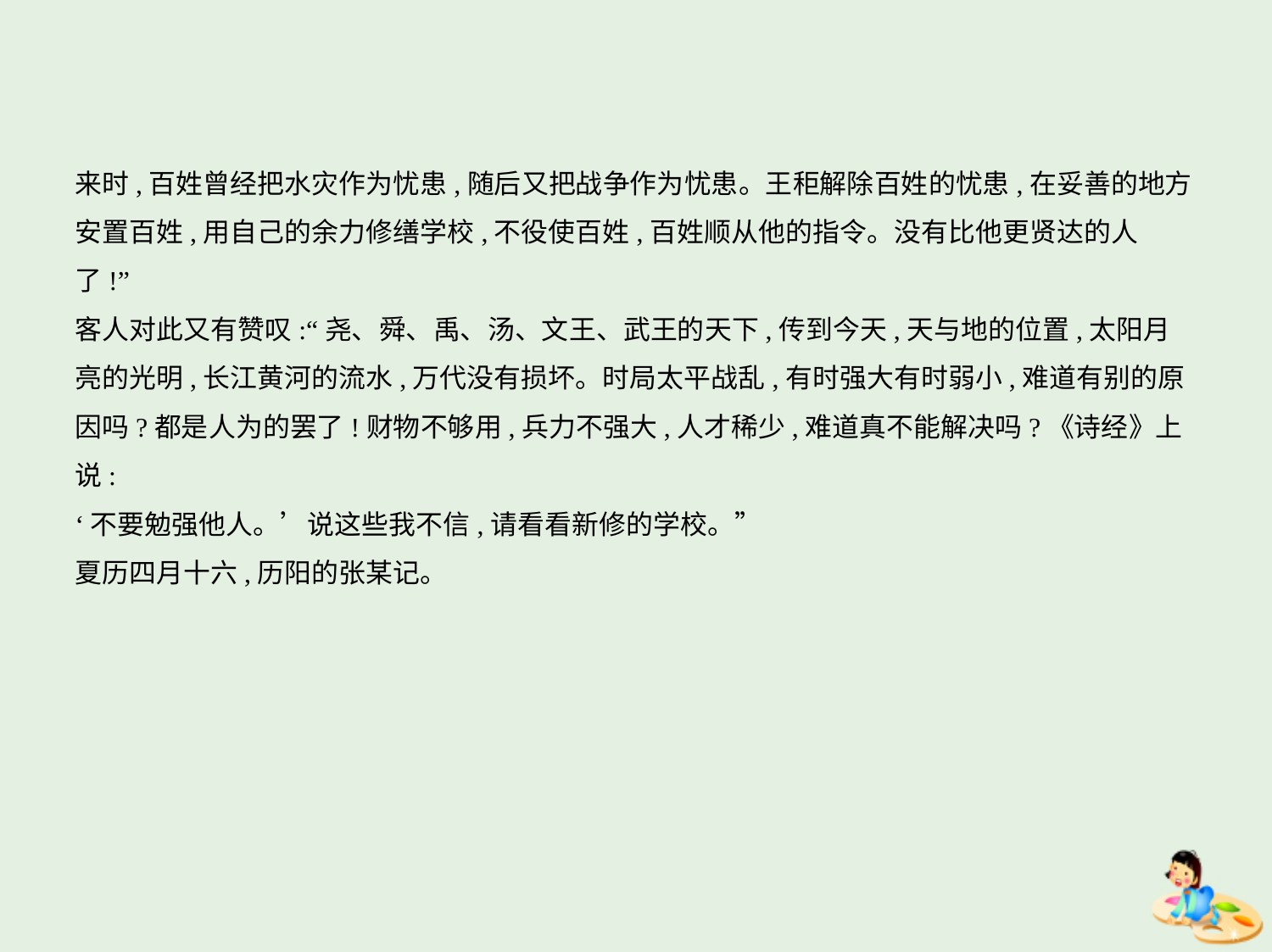

来时,百姓曾经把水灾作为忧患,随后又把战争作为忧患。王秬解除百姓的忧患,在妥善的地方
安置百姓,用自己的余力修缮学校,不役使百姓,百姓顺从他的指令。没有比他更贤达的人
了!”
客人对此又有赞叹:“尧、舜、禹、汤、文王、武王的天下,传到今天,天与地的位置,太阳月
亮的光明,长江黄河的流水,万代没有损坏。时局太平战乱,有时强大有时弱小,难道有别的原
因吗?都是人为的罢了!财物不够用,兵力不强大,人才稀少,难道真不能解决吗?《诗经》上说:
‘不要勉强他人。’说这些我不信,请看看新修的学校。”
夏历四月十六,历阳的张某记。